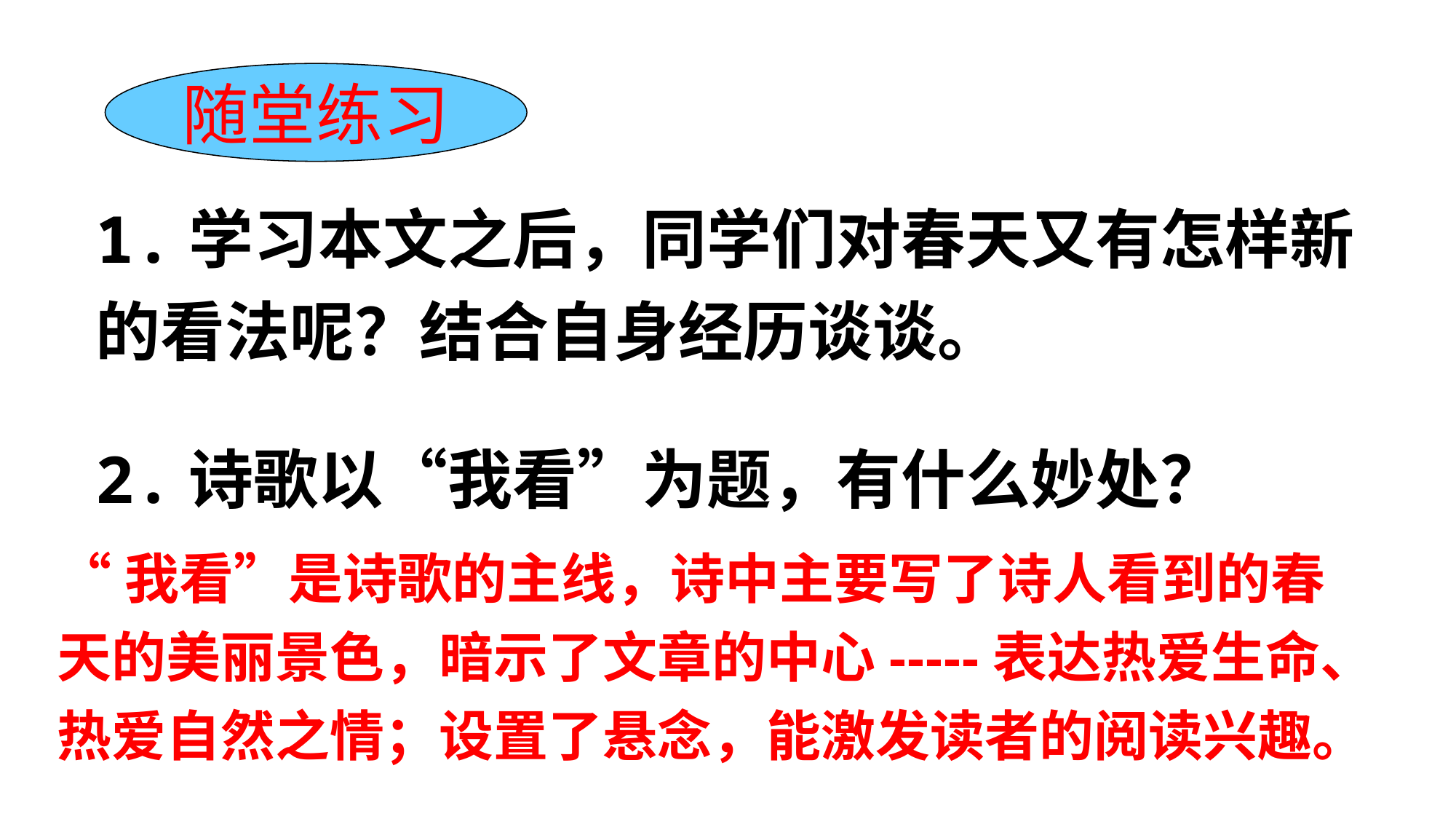

随堂练习
1.学习本文之后，同学们对春天又有怎样新的看法呢？结合自身经历谈谈。
2.诗歌以“我看”为题，有什么妙处？
“我看”是诗歌的主线，诗中主要写了诗人看到的春天的美丽景色，暗示了文章的中心-----表达热爱生命、热爱自然之情；设置了悬念，能激发读者的阅读兴趣。